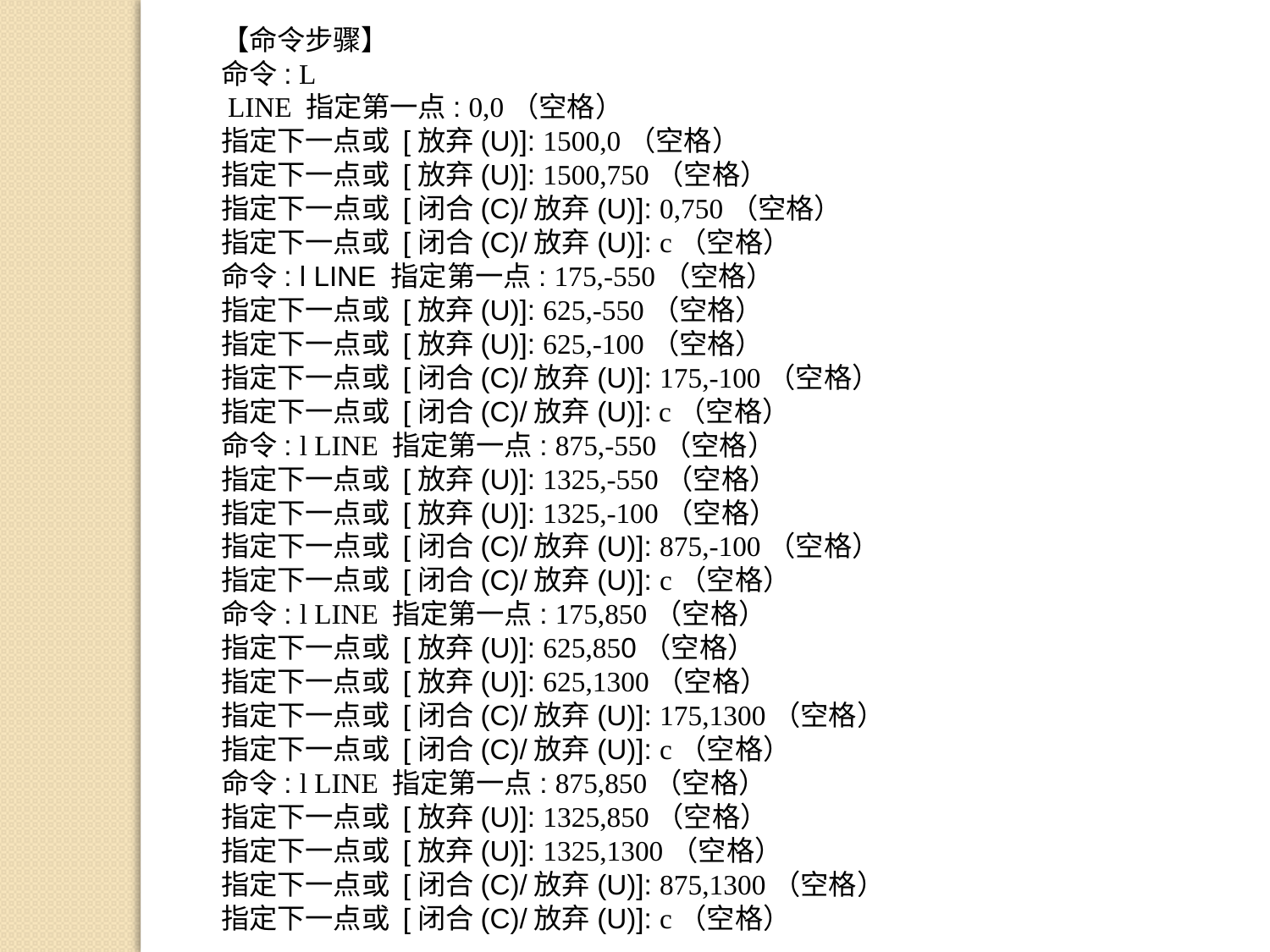

【命令步骤】
命令: L
 LINE 指定第一点: 0,0（空格）
指定下一点或 [放弃(U)]: 1500,0（空格）
指定下一点或 [放弃(U)]: 1500,750（空格）
指定下一点或 [闭合(C)/放弃(U)]: 0,750（空格）
指定下一点或 [闭合(C)/放弃(U)]: c（空格）
命令: l LINE 指定第一点: 175,-550（空格）
指定下一点或 [放弃(U)]: 625,-550（空格）
指定下一点或 [放弃(U)]: 625,-100（空格）
指定下一点或 [闭合(C)/放弃(U)]: 175,-100（空格）
指定下一点或 [闭合(C)/放弃(U)]: c（空格）
命令: l LINE 指定第一点: 875,-550（空格）
指定下一点或 [放弃(U)]: 1325,-550（空格）
指定下一点或 [放弃(U)]: 1325,-100（空格）
指定下一点或 [闭合(C)/放弃(U)]: 875,-100（空格）
指定下一点或 [闭合(C)/放弃(U)]: c（空格）
命令: l LINE 指定第一点: 175,850（空格）
指定下一点或 [放弃(U)]: 625,850（空格）
指定下一点或 [放弃(U)]: 625,1300（空格）
指定下一点或 [闭合(C)/放弃(U)]: 175,1300（空格）
指定下一点或 [闭合(C)/放弃(U)]: c（空格）
命令: l LINE 指定第一点: 875,850（空格）
指定下一点或 [放弃(U)]: 1325,850（空格）
指定下一点或 [放弃(U)]: 1325,1300（空格）
指定下一点或 [闭合(C)/放弃(U)]: 875,1300（空格）
指定下一点或 [闭合(C)/放弃(U)]: c（空格）